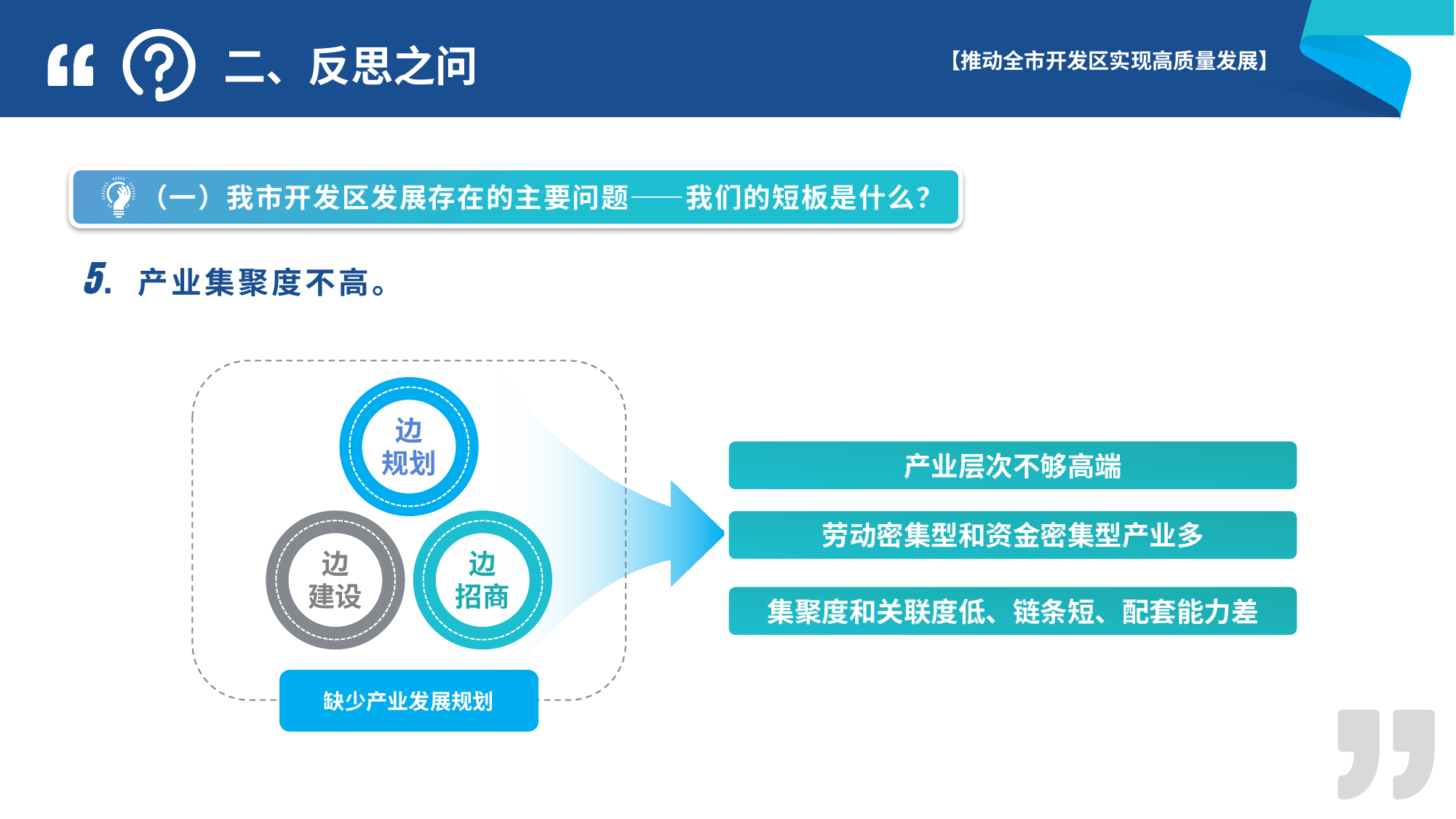

二、反思之问
      （一）我市开发区发展存在的主要问题——我们的短板是什么？

5. 产业集聚度不高。

边
规划

产业层次不够高端
劳动密集型和资金密集型产业多

边
建设
边
招商
集聚度和关联度低、链条短、配套能力差
缺少产业发展规划